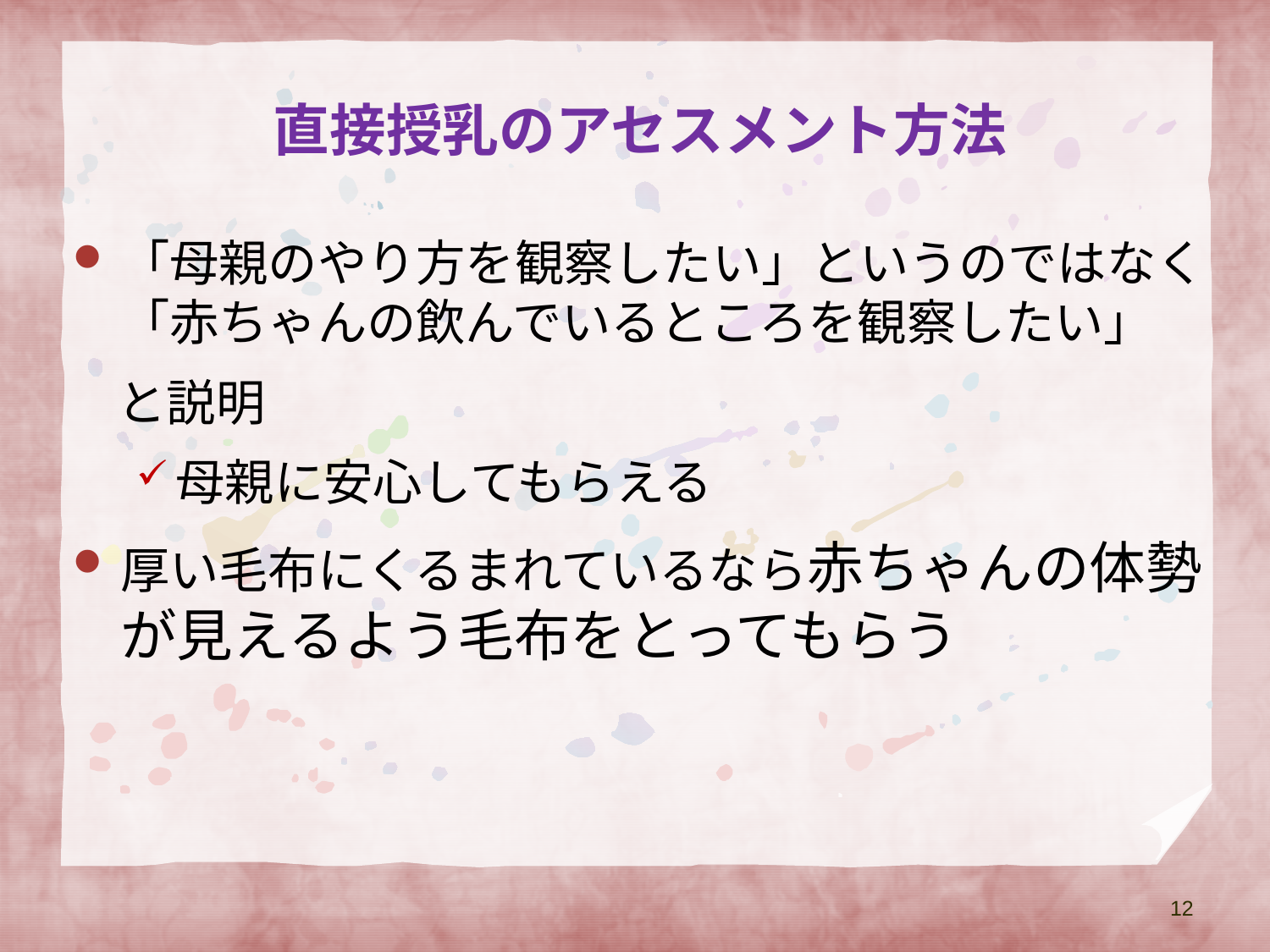

# 直接授乳のアセスメント方法
「母親のやり方を観察したい」というのではなく「赤ちゃんの飲んでいるところを観察したい」
   と説明
母親に安心してもらえる
厚い毛布にくるまれているなら赤ちゃんの体勢が見えるよう毛布をとってもらう

12